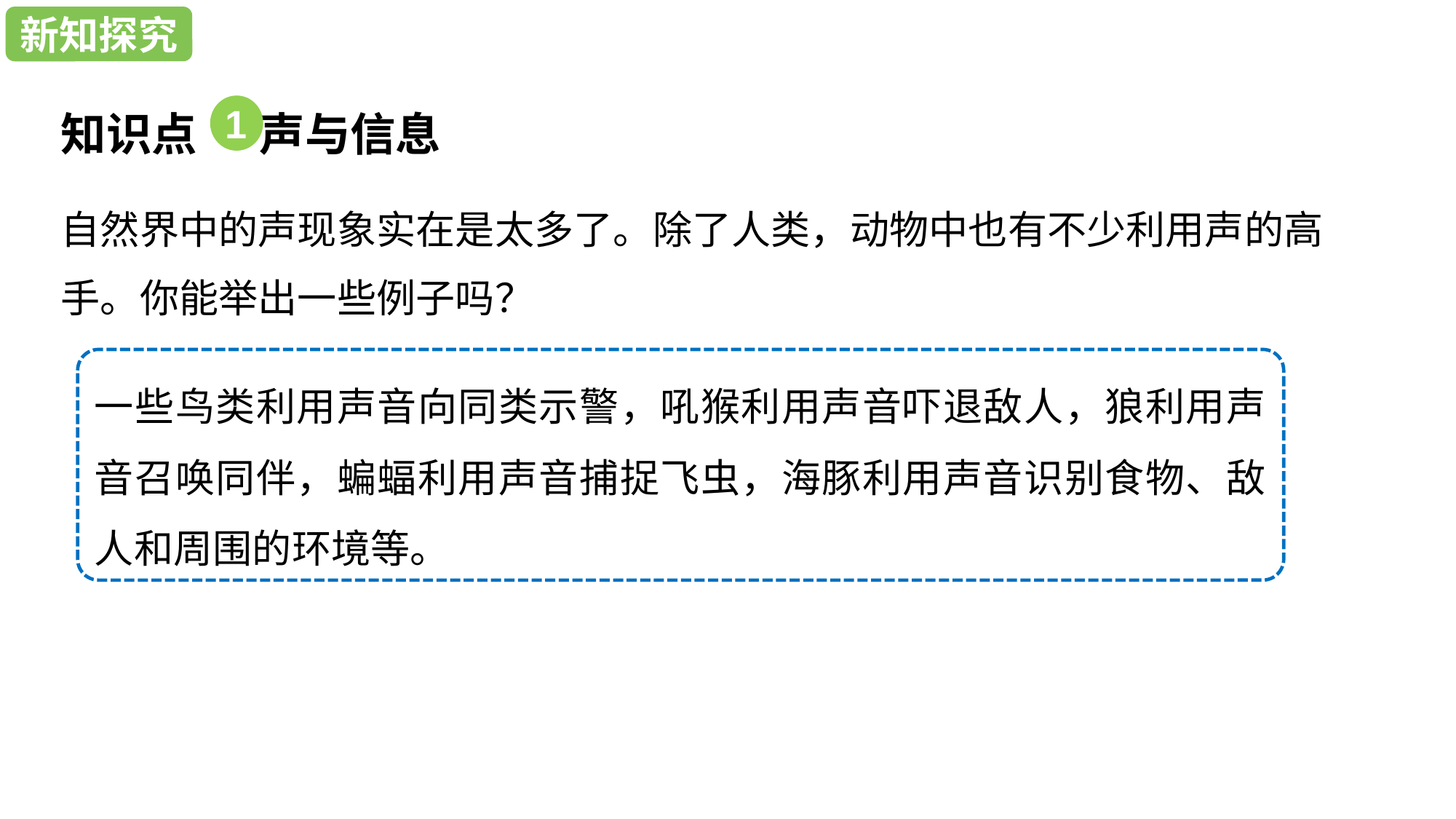

新知探究
新知探究
知识点      声与信息
1

自然界中的声现象实在是太多了。除了人类，动物中也有不少利用声的高手。你能举出一些例子吗？
一些鸟类利用声音向同类示警，吼猴利用声音吓退敌人，狼利用声音召唤同伴，蝙蝠利用声音捕捉飞虫，海豚利用声音识别食物、敌人和周围的环境等。